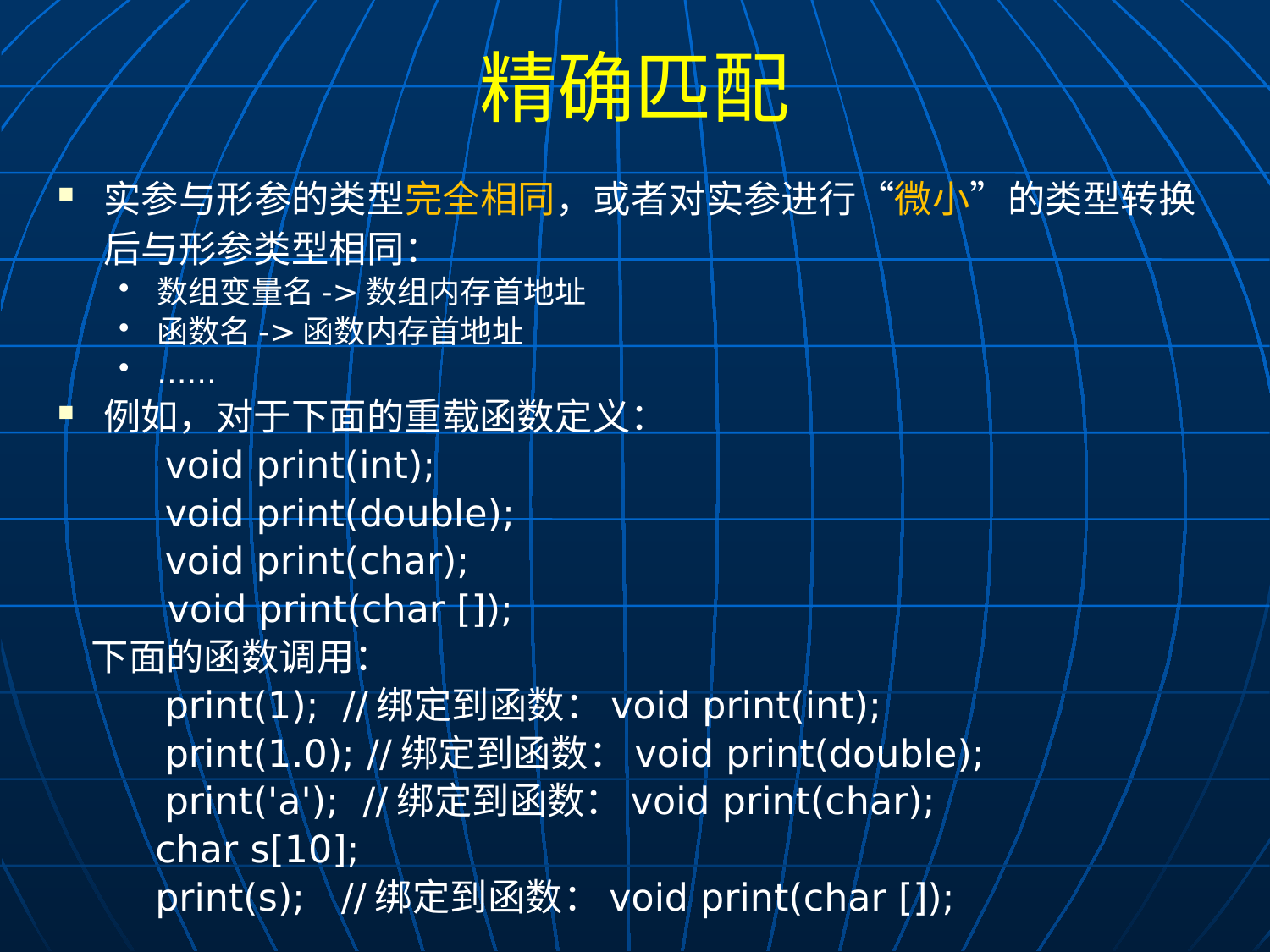

# 精确匹配
实参与形参的类型完全相同，或者对实参进行“微小”的类型转换后与形参类型相同：
数组变量名->数组内存首地址
函数名->函数内存首地址
......
例如，对于下面的重载函数定义：
	void print(int);
	void print(double);
	void print(char);
    void print(char []);
   下面的函数调用：
	print(1);  //绑定到函数：void print(int);
	print(1.0); //绑定到函数：void print(double);
	print('a');  //绑定到函数：void print(char);
   char s[10];
   print(s);   //绑定到函数：void print(char []);